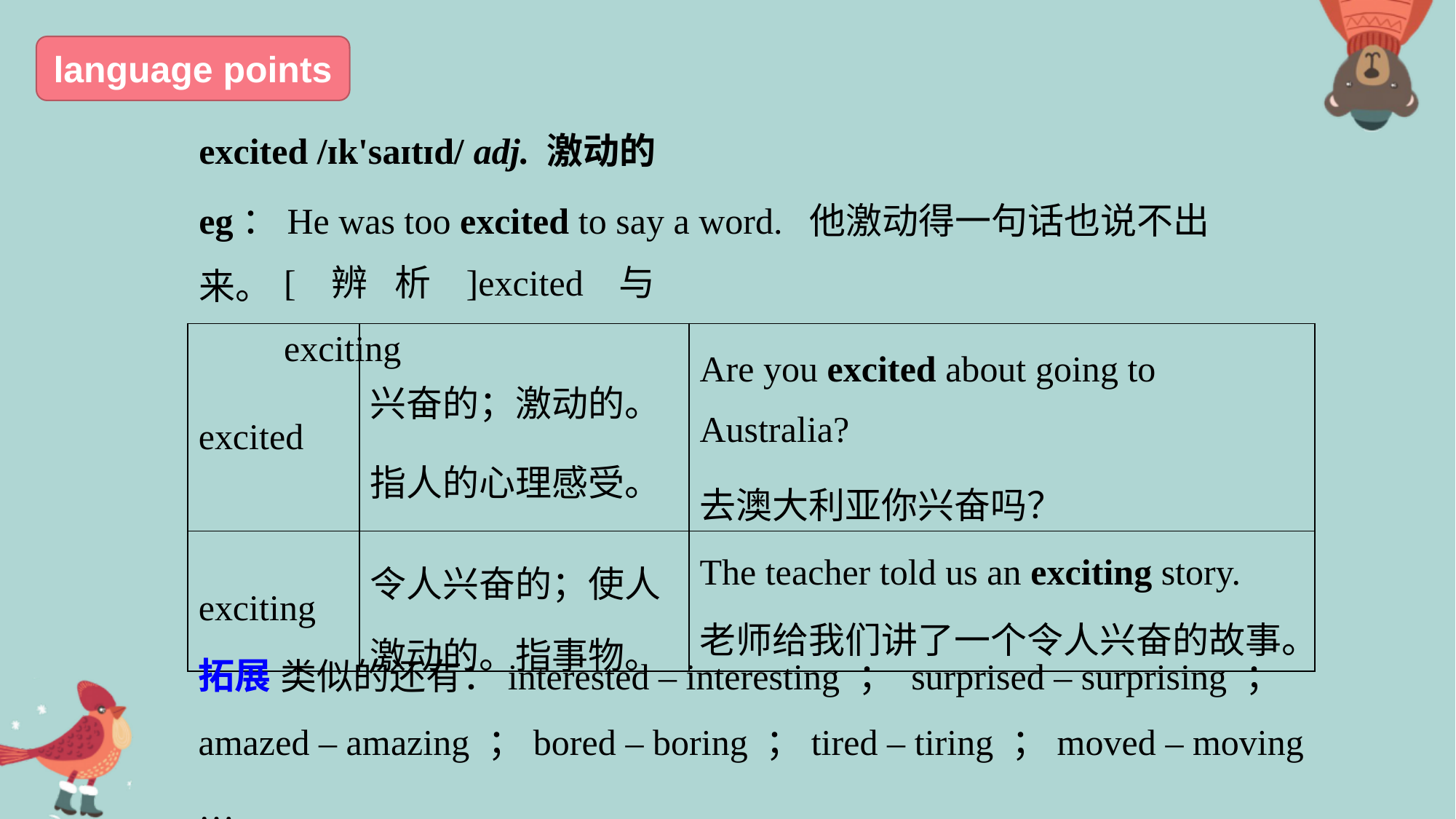

language points
excited /ɪk'saɪtɪd/ adj. 激动的
eg：He was too excited to say a word.  他激动得一句话也说不出来。
[辨析]excited与exciting
| excited | 兴奋的；激动的。指人的心理感受。 | Are you excited about going to Australia? 去澳大利亚你兴奋吗？ |
| --- | --- | --- |
| exciting | 令人兴奋的；使人激动的。指事物。 | The teacher told us an exciting story. 老师给我们讲了一个令人兴奋的故事。 |
         类似的还有：interested – interesting ； surprised – surprising ；
amazed – amazing ；bored – boring ；tired – tiring ；moved – moving …
拓展